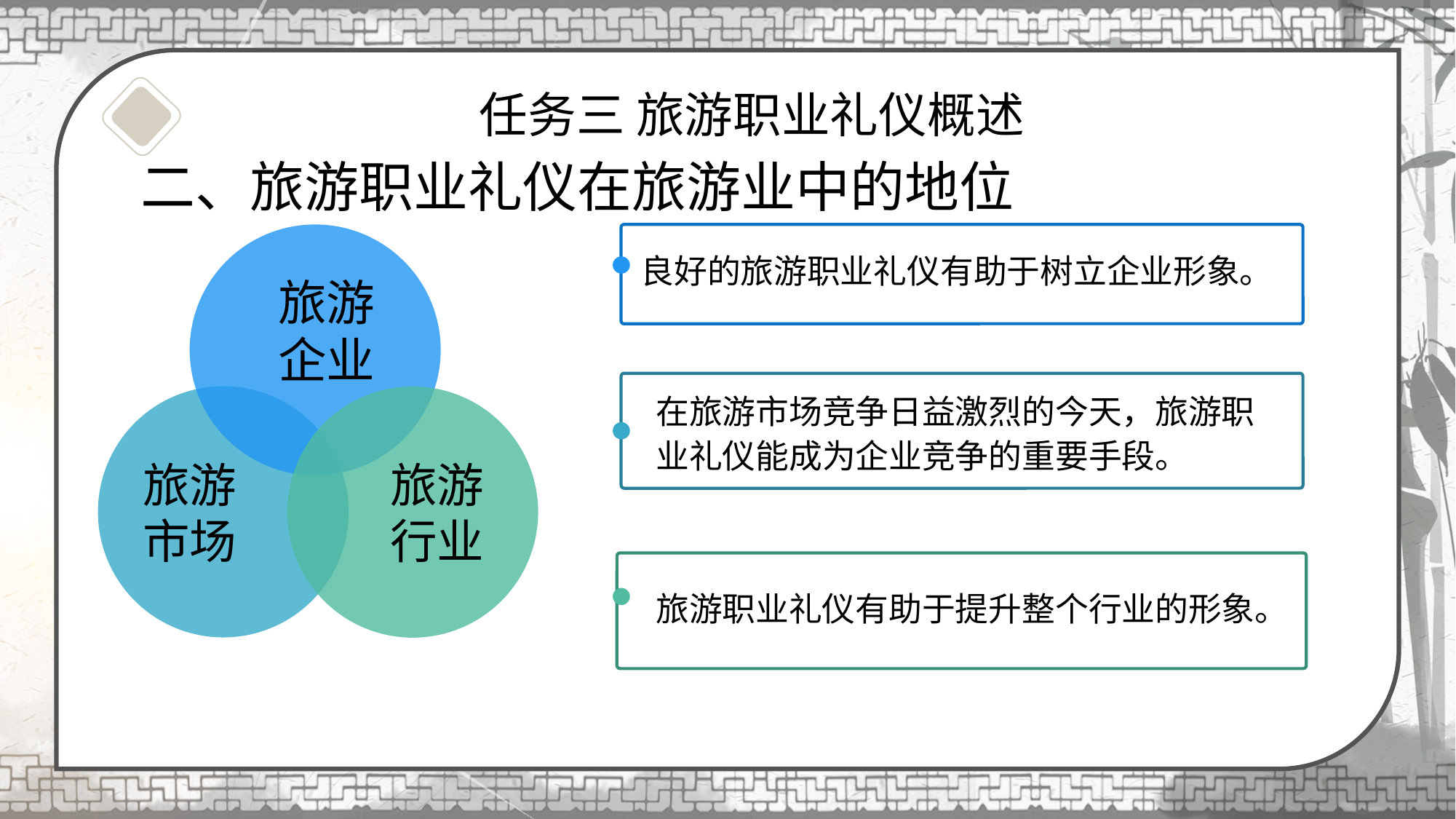

# 任务三 旅游职业礼仪概述
二、旅游职业礼仪在旅游业中的地位

良好的旅游职业礼仪有助于树立企业形象。

旅游企业

在旅游市场竞争日益激烈的今天，旅游职业礼仪能成为企业竞争的重要手段。

旅游市场
旅游行业
旅游职业礼仪有助于提升整个行业的形象。